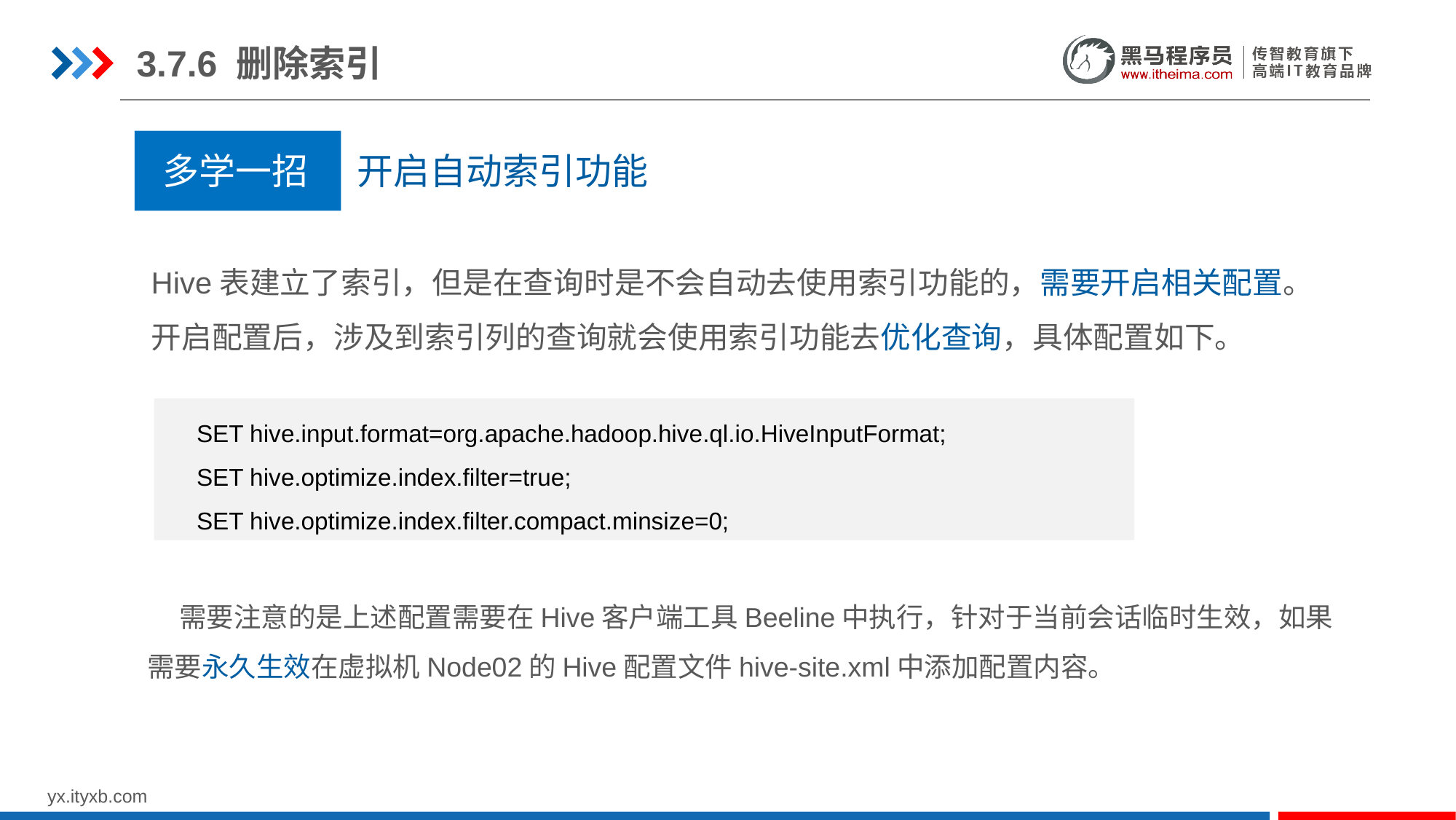

3.7.6 删除索引

多学一招      开启自动索引功能
Hive表建立了索引，但是在查询时是不会自动去使用索引功能的，需要开启相关配置。
开启配置后，涉及到索引列的查询就会使用索引功能去优化查询，具体配置如下。
SET hive.input.format=org.apache.hadoop.hive.ql.io.HiveInputFormat;
SET hive.optimize.index.filter=true;
SET hive.optimize.index.filter.compact.minsize=0;
需要注意的是上述配置需要在Hive客户端工具Beeline中执行，针对于当前会话临时生效，如果需要永久生效在虚拟机Node02的Hive配置文件hive-site.xml中添加配置内容。